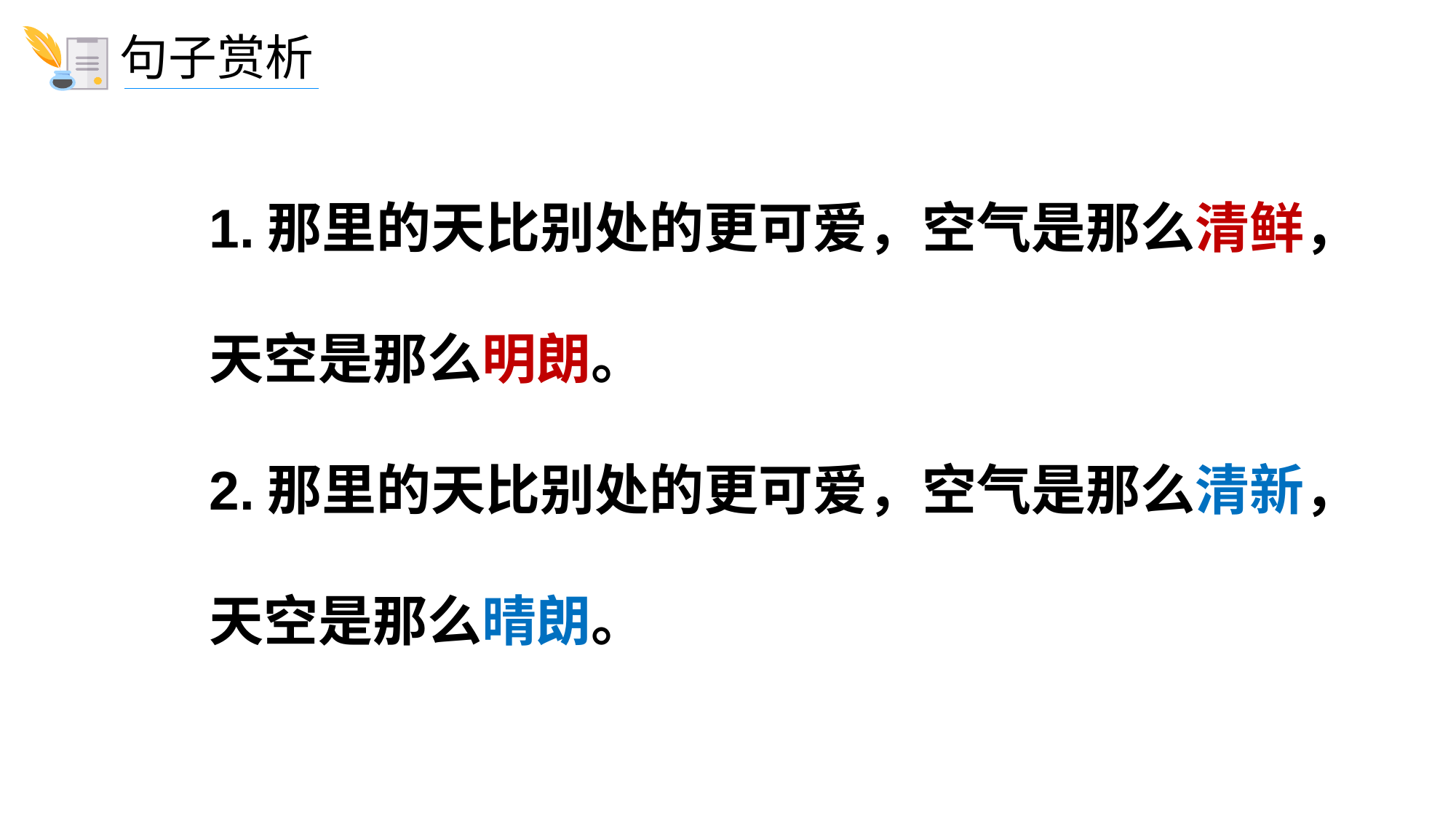

句子赏析

1.那里的天比别处的更可爱，空气是那么清鲜，天空是那么明朗。
2.那里的天比别处的更可爱，空气是那么清新，天空是那么晴朗。